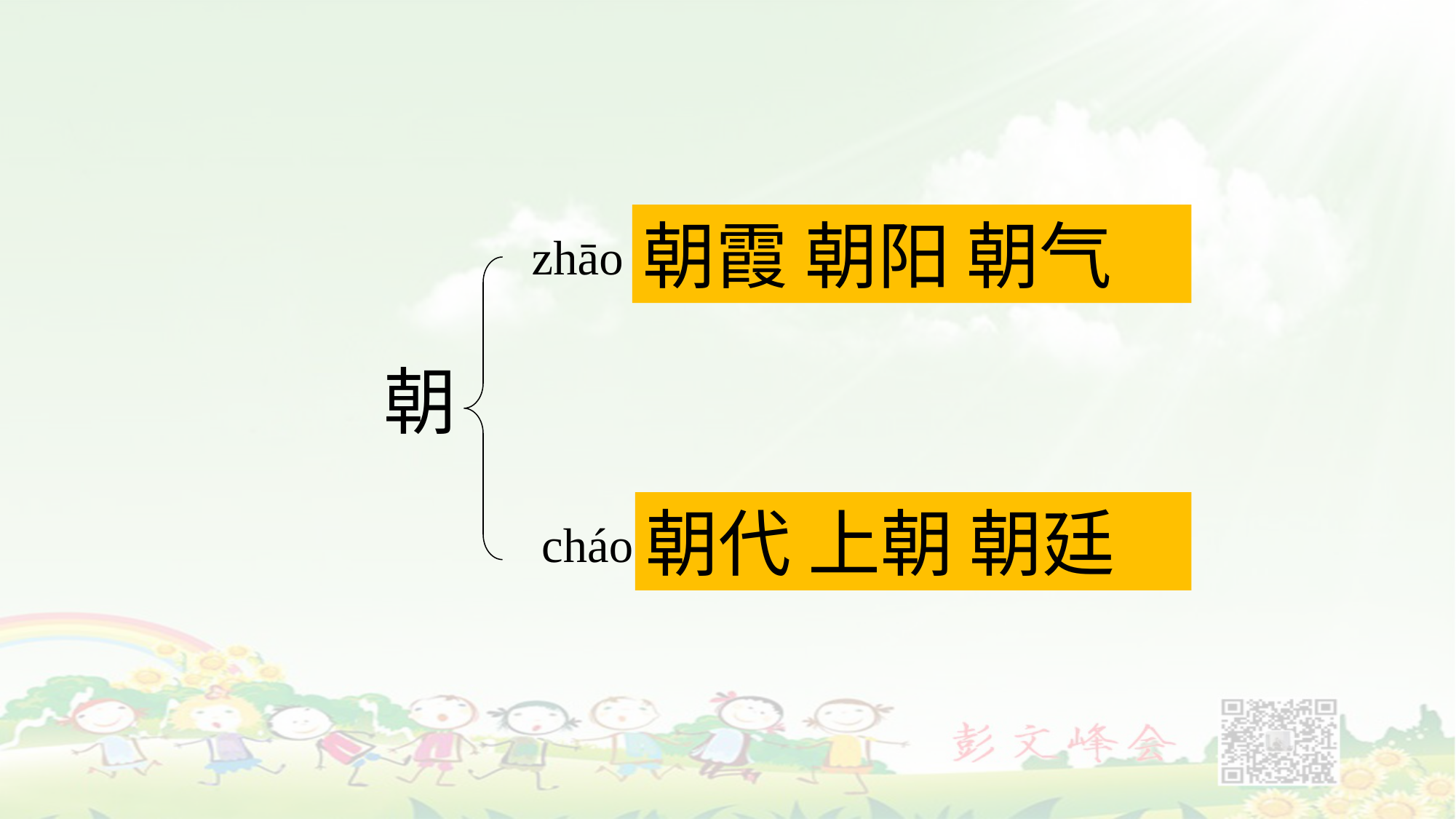

朝霞 朝阳 朝气
zhāo

朝
朝代 上朝 朝廷
cháo